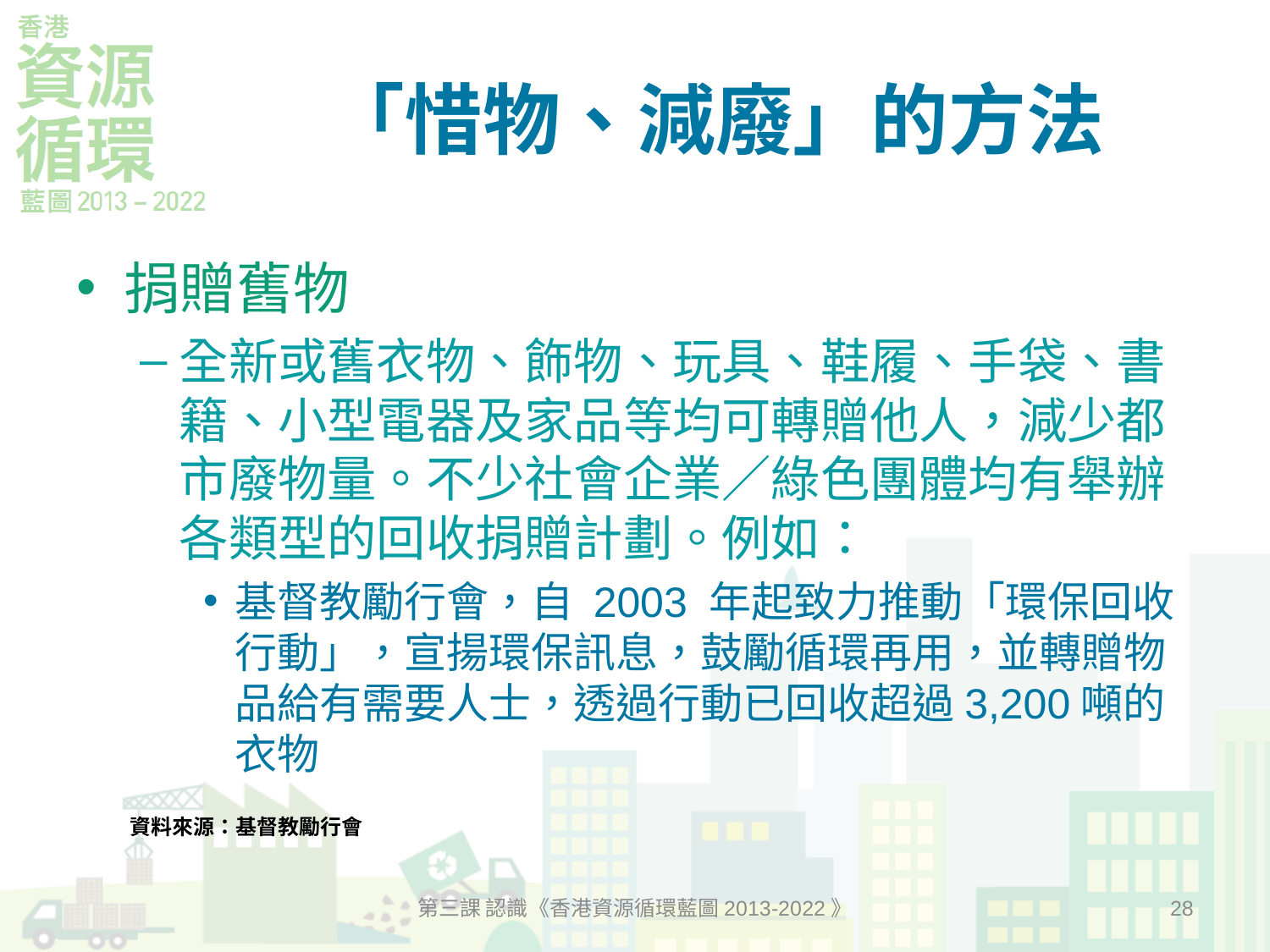

# 「惜物、減廢」的方法
捐贈舊物
全新或舊衣物、飾物、玩具、鞋履、手袋、書籍、小型電器及家品等均可轉贈他人，減少都市廢物量。不少社會企業／綠色團體均有舉辦各類型的回收捐贈計劃。例如：
基督教勵行會，自 2003 年起致力推動「環保回收行動」，宣揚環保訊息，鼓勵循環再用，並轉贈物品給有需要人士，透過行動已回收超過3,200噸的衣物
資料來源：基督教勵行會

第三課 認識《香港資源循環藍圖2013-2022》
28